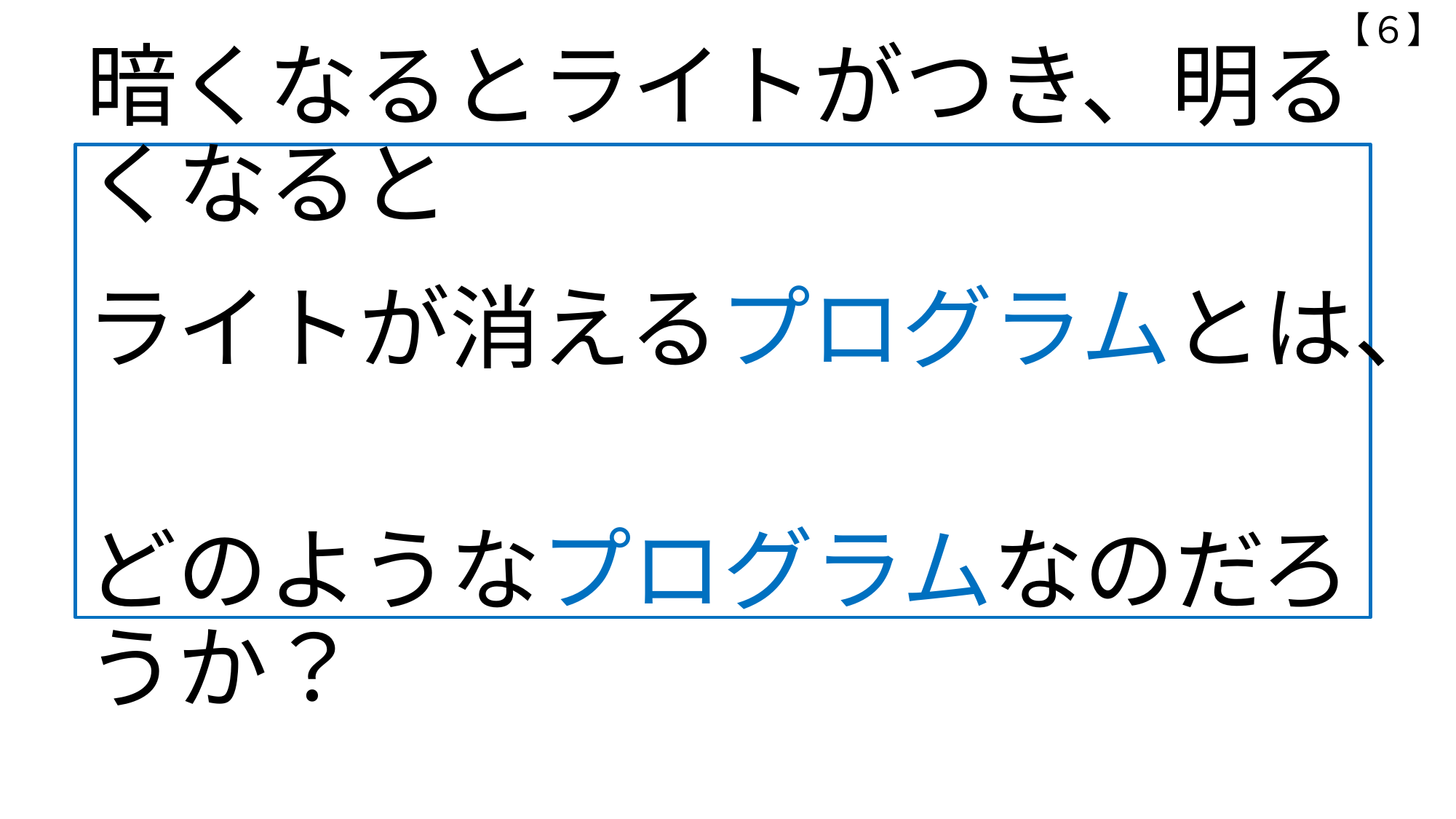

【６】
# 暗くなるとライトがつき、明るくなると 　 ライトが消えるプログラムとは、 　 どのようなプログラムなのだろうか？